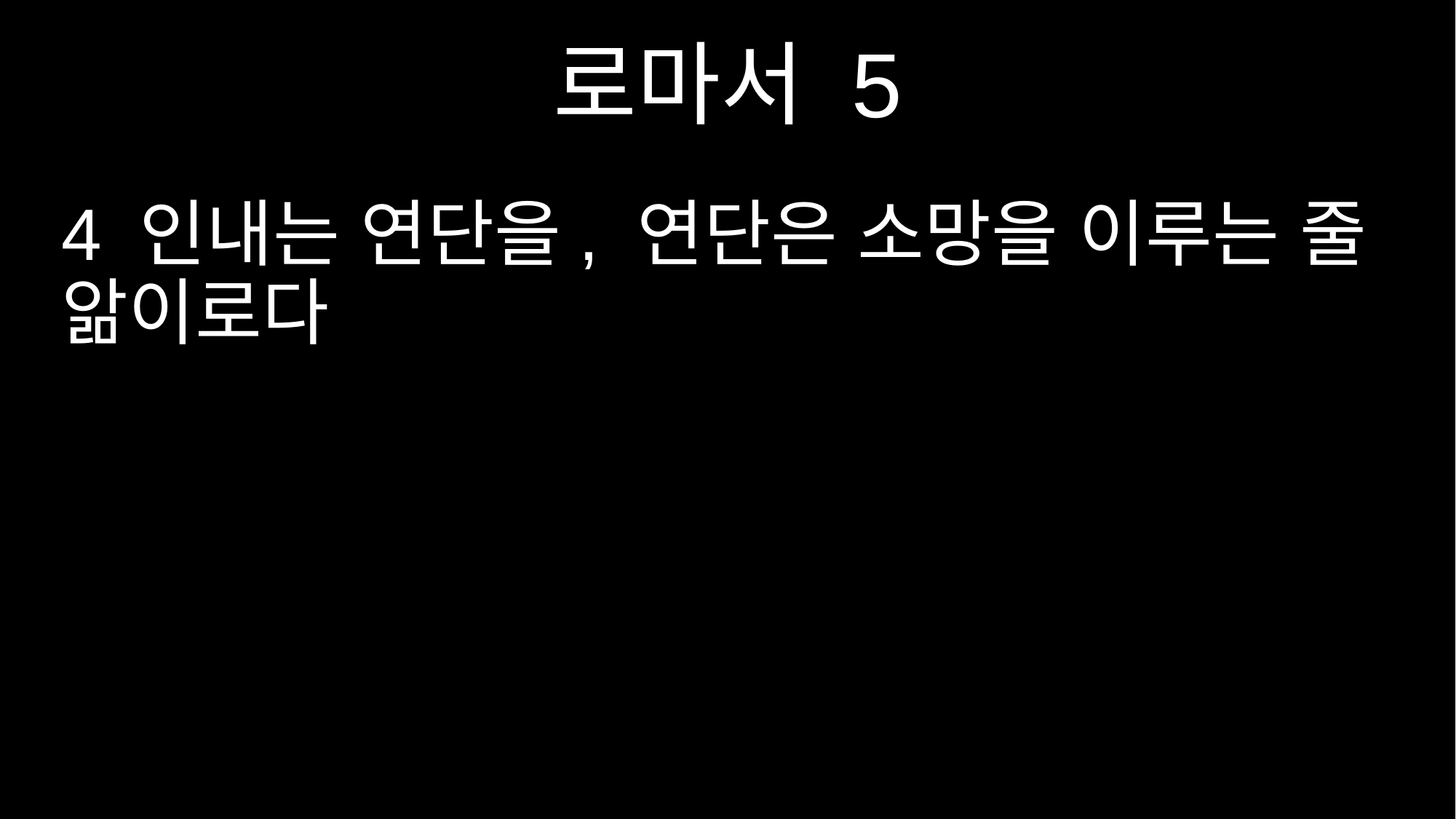

로마서 5
4 인내는 연단을, 연단은 소망을 이루는 줄 앎이로다